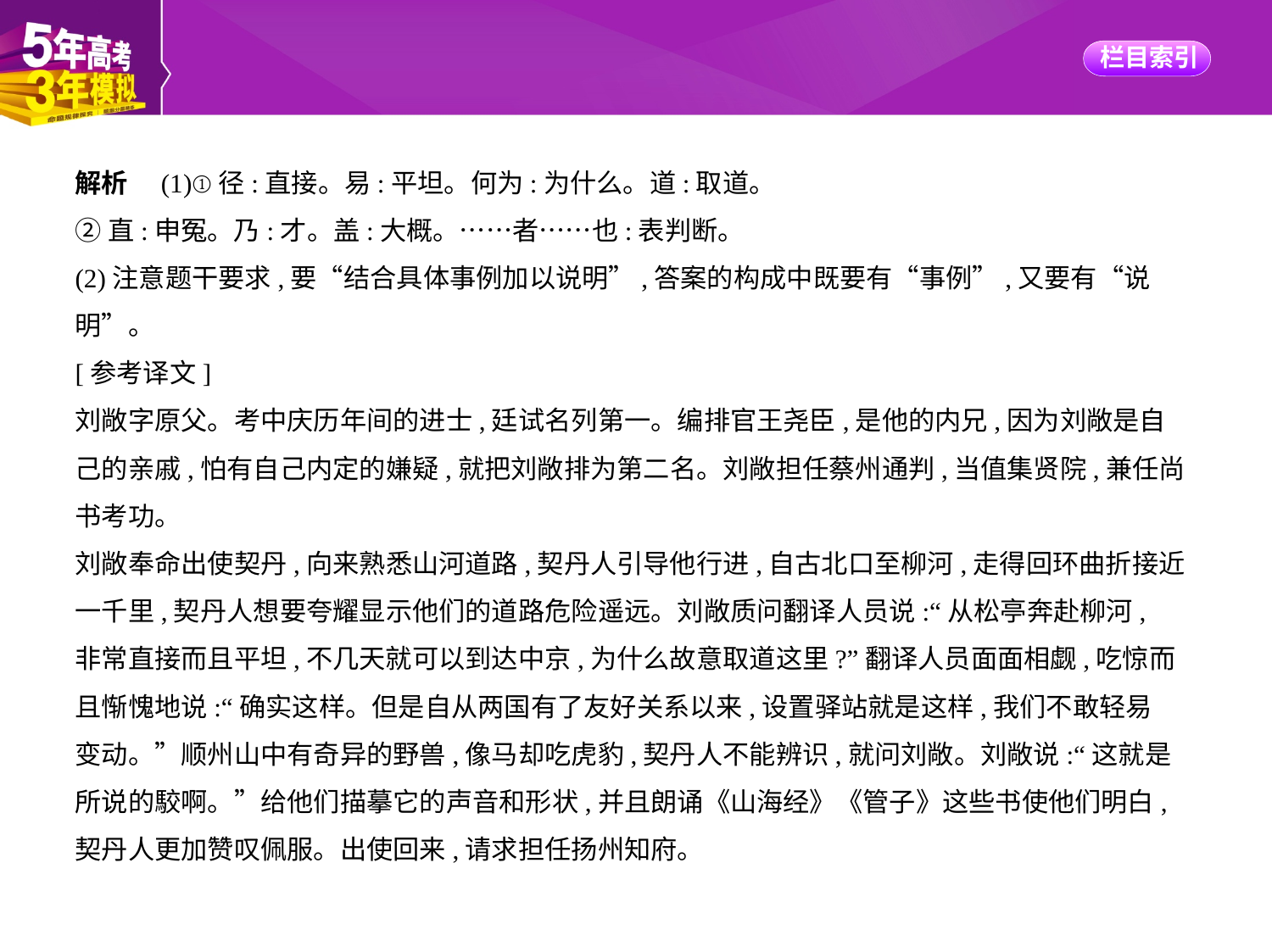

解析　(1)①径:直接。易:平坦。何为:为什么。道:取道。
②直:申冤。乃:才。盖:大概。……者……也:表判断。
(2)注意题干要求,要“结合具体事例加以说明”,答案的构成中既要有“事例”,又要有“说
明”。
[参考译文]
刘敞字原父。考中庆历年间的进士,廷试名列第一。编排官王尧臣,是他的内兄,因为刘敞是自
己的亲戚,怕有自己内定的嫌疑,就把刘敞排为第二名。刘敞担任蔡州通判,当值集贤院,兼任尚
书考功。
刘敞奉命出使契丹,向来熟悉山河道路,契丹人引导他行进,自古北口至柳河,走得回环曲折接近
一千里,契丹人想要夸耀显示他们的道路危险遥远。刘敞质问翻译人员说:“从松亭奔赴柳河,
非常直接而且平坦,不几天就可以到达中京,为什么故意取道这里?”翻译人员面面相觑,吃惊而
且惭愧地说:“确实这样。但是自从两国有了友好关系以来,设置驿站就是这样,我们不敢轻易
变动。”顺州山中有奇异的野兽,像马却吃虎豹,契丹人不能辨识,就问刘敞。刘敞说:“这就是
所说的駮啊。”给他们描摹它的声音和形状,并且朗诵《山海经》《管子》这些书使他们明白,
契丹人更加赞叹佩服。出使回来,请求担任扬州知府。